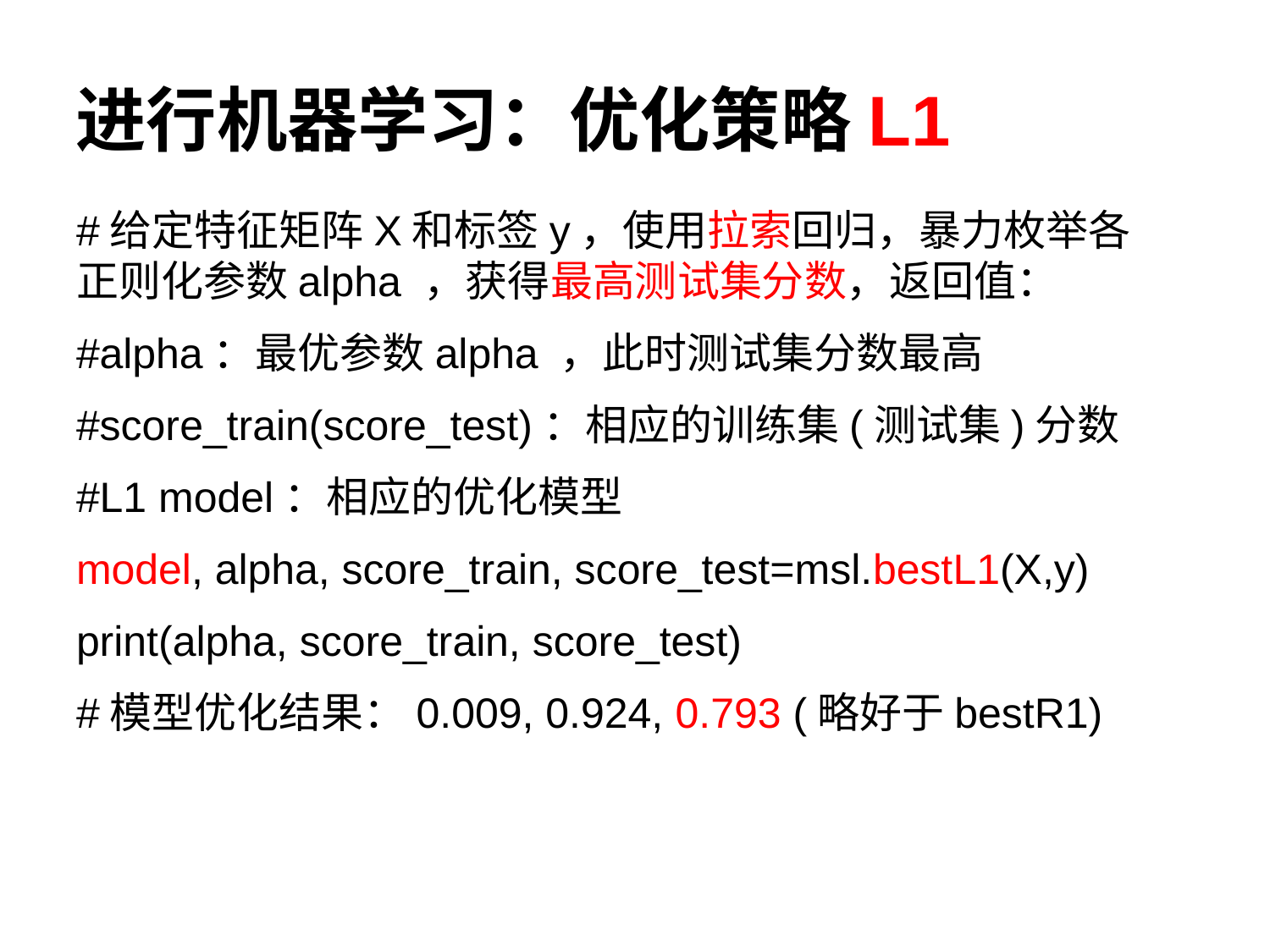

# 进行机器学习：优化策略L1
#给定特征矩阵X和标签y，使用拉索回归，暴力枚举各正则化参数alpha ，获得最高测试集分数，返回值：
#alpha：最优参数alpha ，此时测试集分数最高
#score_train(score_test)：相应的训练集(测试集)分数
#L1 model：相应的优化模型
model, alpha, score_train, score_test=msl.bestL1(X,y)
print(alpha, score_train, score_test)
#模型优化结果：0.009, 0.924, 0.793 (略好于bestR1)